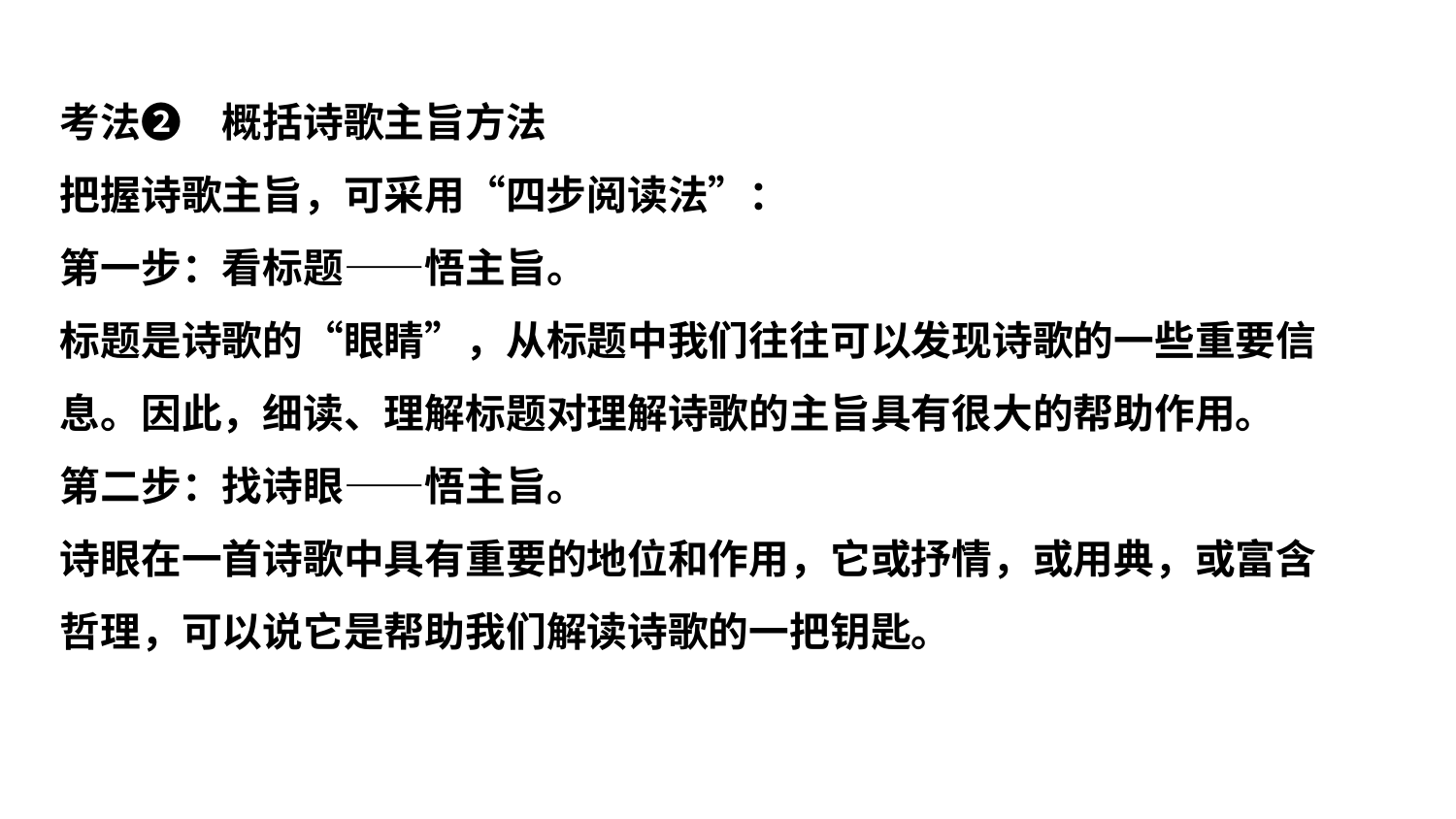

考法❷　概括诗歌主旨方法
把握诗歌主旨，可采用“四步阅读法”：
第一步：看标题——悟主旨。
标题是诗歌的“眼睛”，从标题中我们往往可以发现诗歌的一些重要信
息。因此，细读、理解标题对理解诗歌的主旨具有很大的帮助作用。
第二步：找诗眼——悟主旨。
诗眼在一首诗歌中具有重要的地位和作用，它或抒情，或用典，或富含
哲理，可以说它是帮助我们解读诗歌的一把钥匙。